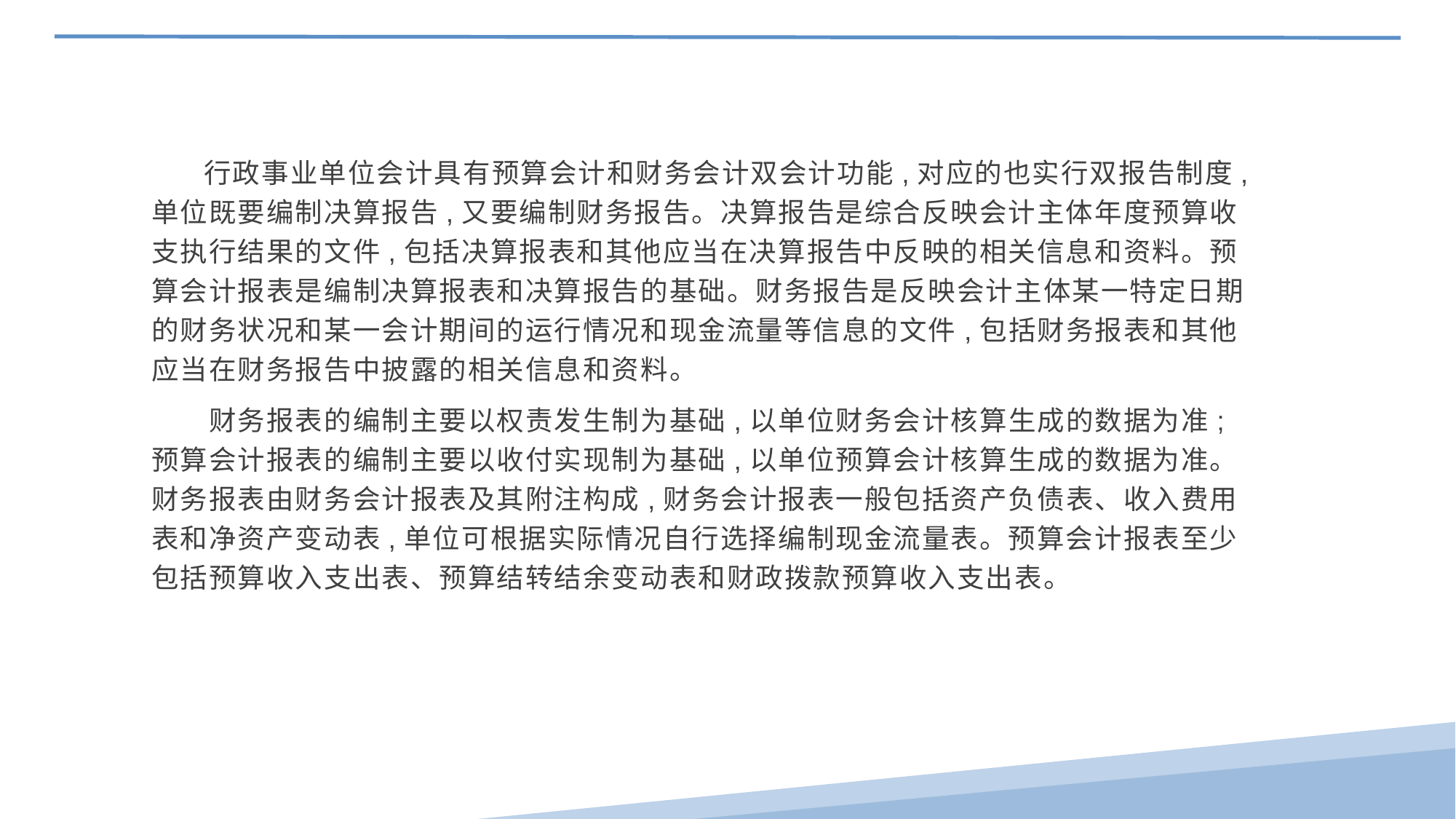

行政事业单位会计具有预算会计和财务会计双会计功能,对应的也实行双报告制度,单位既要编制决算报告,又要编制财务报告。决算报告是综合反映会计主体年度预算收支执行结果的文件,包括决算报表和其他应当在决算报告中反映的相关信息和资料。预算会计报表是编制决算报表和决算报告的基础。财务报告是反映会计主体某一特定日期的财务状况和某一会计期间的运行情况和现金流量等信息的文件,包括财务报表和其他应当在财务报告中披露的相关信息和资料。
　　财务报表的编制主要以权责发生制为基础,以单位财务会计核算生成的数据为准;预算会计报表的编制主要以收付实现制为基础,以单位预算会计核算生成的数据为准。财务报表由财务会计报表及其附注构成,财务会计报表一般包括资产负债表、收入费用表和净资产变动表,单位可根据实际情况自行选择编制现金流量表。预算会计报表至少包括预算收入支出表、预算结转结余变动表和财政拨款预算收入支出表。